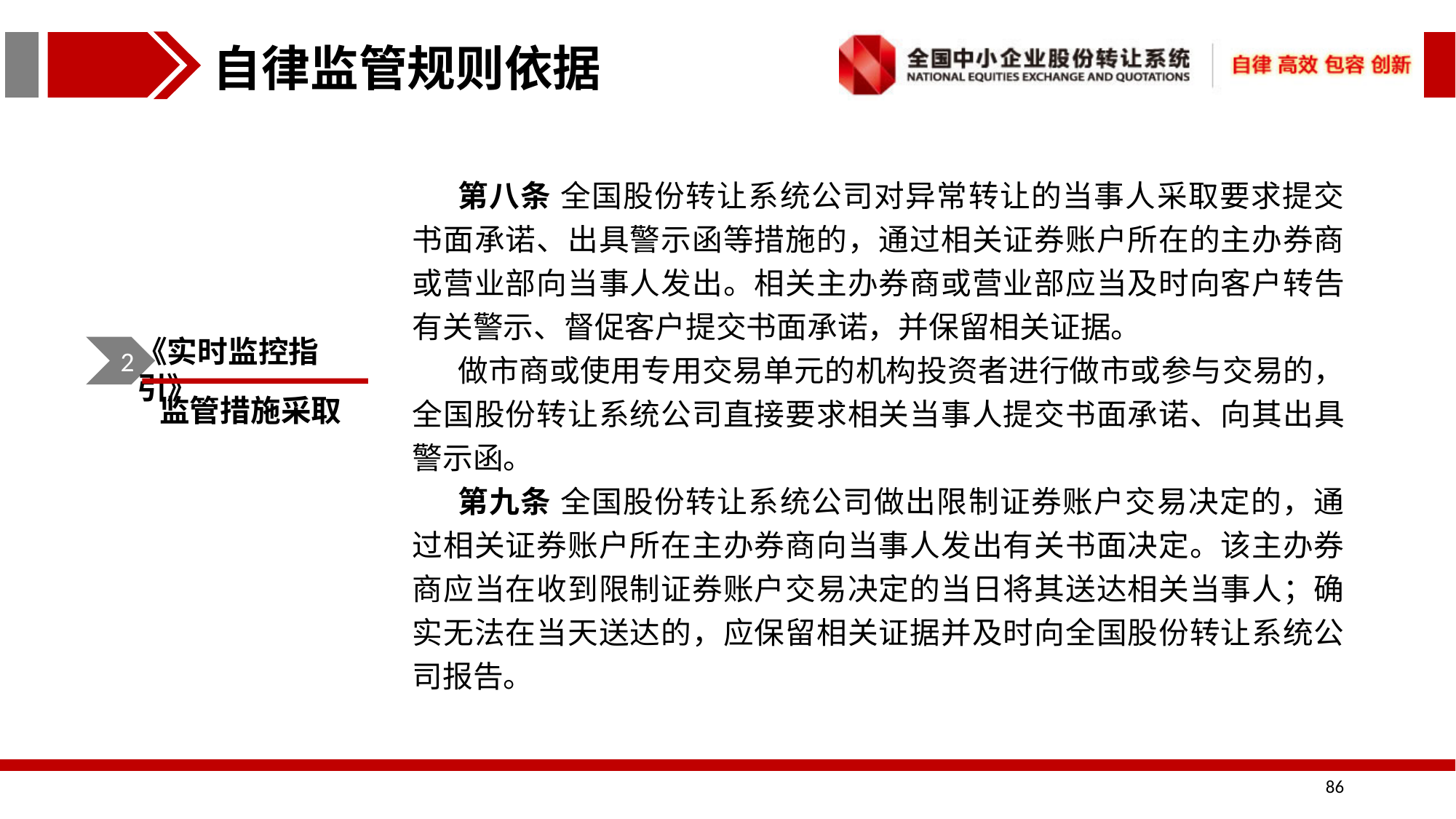

自律监管规则依据
第八条 全国股份转让系统公司对异常转让的当事人采取要求提交书面承诺、出具警示函等措施的，通过相关证券账户所在的主办券商或营业部向当事人发出。相关主办券商或营业部应当及时向客户转告有关警示、督促客户提交书面承诺，并保留相关证据。
做市商或使用专用交易单元的机构投资者进行做市或参与交易的，全国股份转让系统公司直接要求相关当事人提交书面承诺、向其出具警示函。
第九条 全国股份转让系统公司做出限制证券账户交易决定的，通过相关证券账户所在主办券商向当事人发出有关书面决定。该主办券商应当在收到限制证券账户交易决定的当日将其送达相关当事人；确实无法在当天送达的，应保留相关证据并及时向全国股份转让系统公司报告。
《实时监控指引》
2

监管措施采取
86